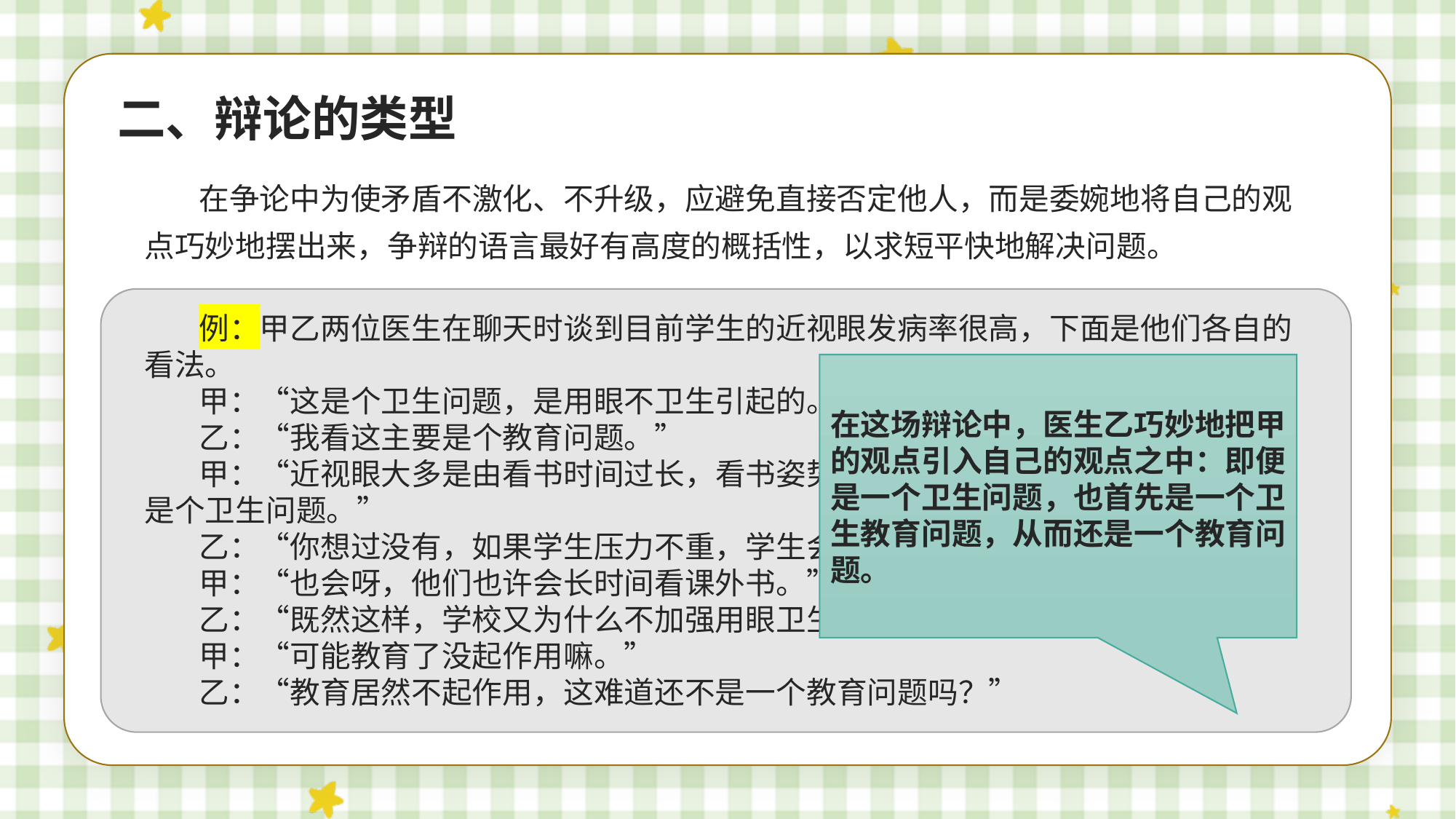

二、辩论的类型
在争论中为使矛盾不激化、不升级，应避免直接否定他人，而是委婉地将自己的观点巧妙地摆出来，争辩的语言最好有高度的概括性，以求短平快地解决问题。

例：甲乙两位医生在聊天时谈到目前学生的近视眼发病率很高，下面是他们各自的看法。
甲：“这是个卫生问题，是用眼不卫生引起的。”
乙：“我看这主要是个教育问题。”
甲：“近视眼大多是由看书时间过长，看书姿势不正确等用眼不卫生引起的，自然是个卫生问题。”
乙：“你想过没有，如果学生压力不重，学生会长时间看书吗？”
甲：“也会呀，他们也许会长时间看课外书。”
乙：“既然这样，学校又为什么不加强用眼卫生教育呢？”
甲：“可能教育了没起作用嘛。”
乙：“教育居然不起作用，这难道还不是一个教育问题吗？”
在这场辩论中，医生乙巧妙地把甲的观点引入自己的观点之中：即便是一个卫生问题，也首先是一个卫生教育问题，从而还是一个教育问题。